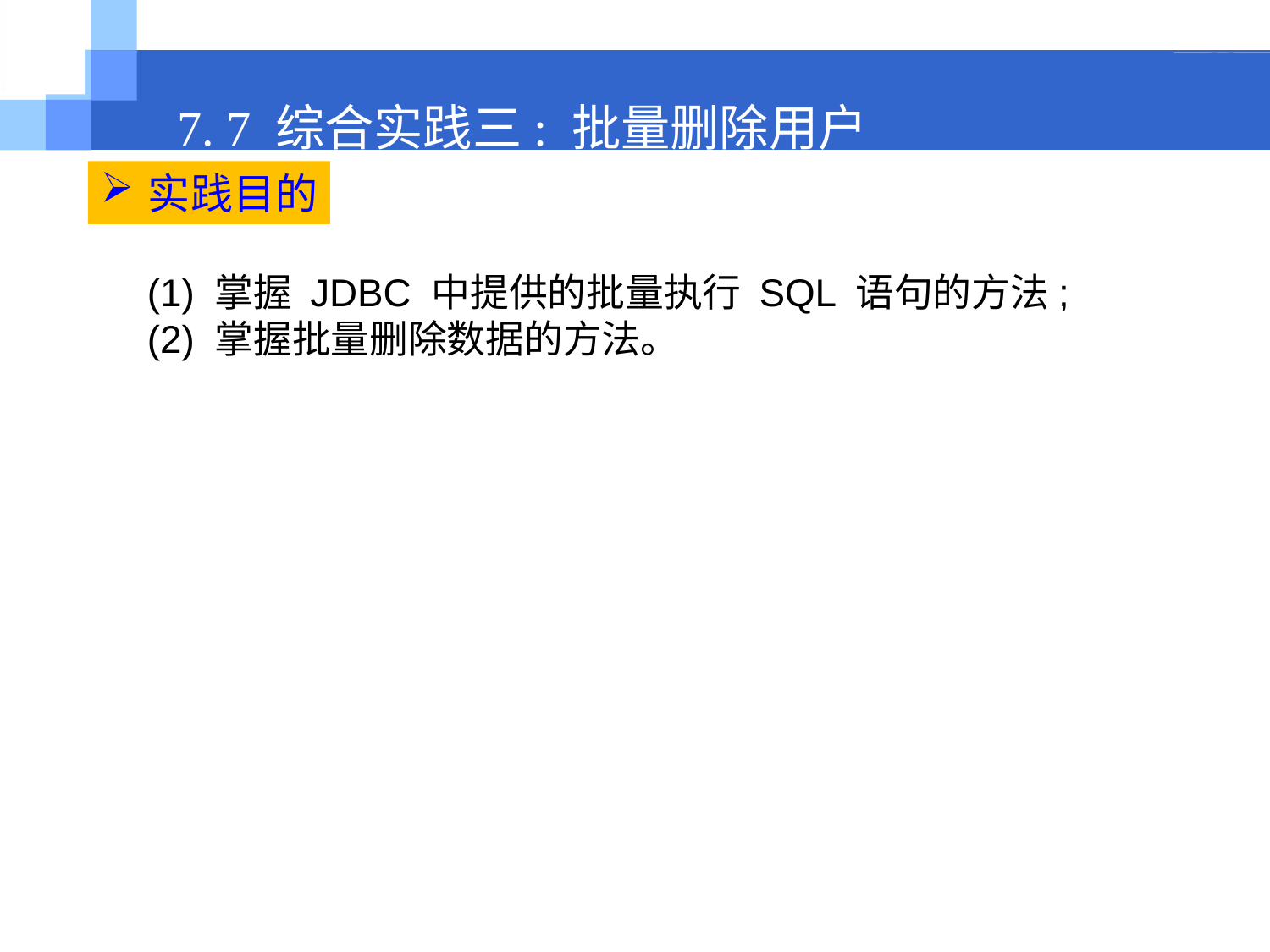

7. 7 综合实践三: 批量删除用户
实践目的
   (1) 掌握 JDBC 中提供的批量执行 SQL 语句的方法;
   (2) 掌握批量删除数据的方法。